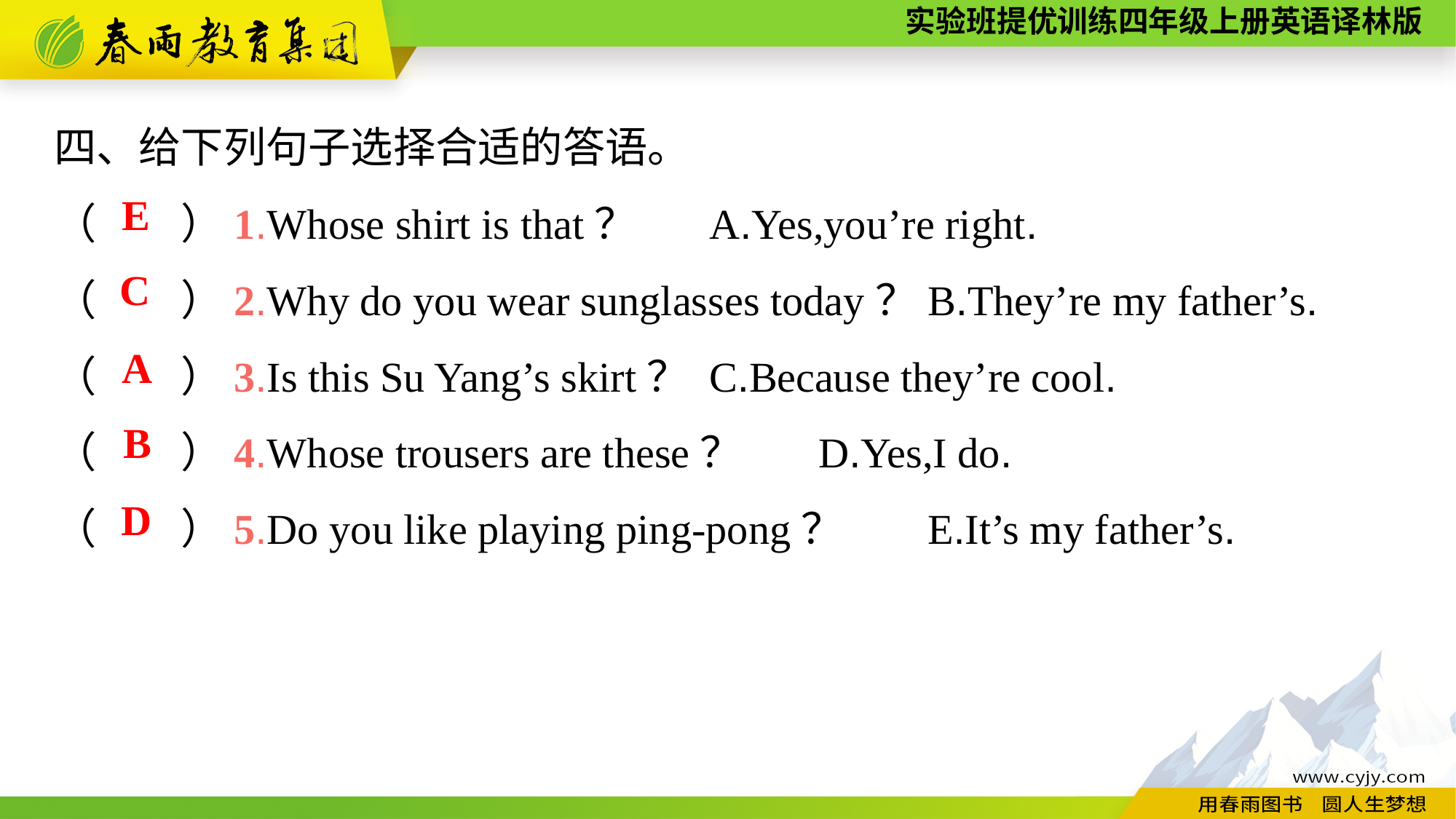

四、给下列句子选择合适的答语。
（　　）1.Whose shirt is that？	A.Yes,you’re right.
（　　）2.Why do you wear sunglasses today？	B.They’re my father’s.
（　　）3.Is this Su Yang’s skirt？	C.Because they’re cool.
（　　）4.Whose trousers are these？	D.Yes,I do.
（　　）5.Do you like playing ping-pong？	E.It’s my father’s.
E
C
A
B
D